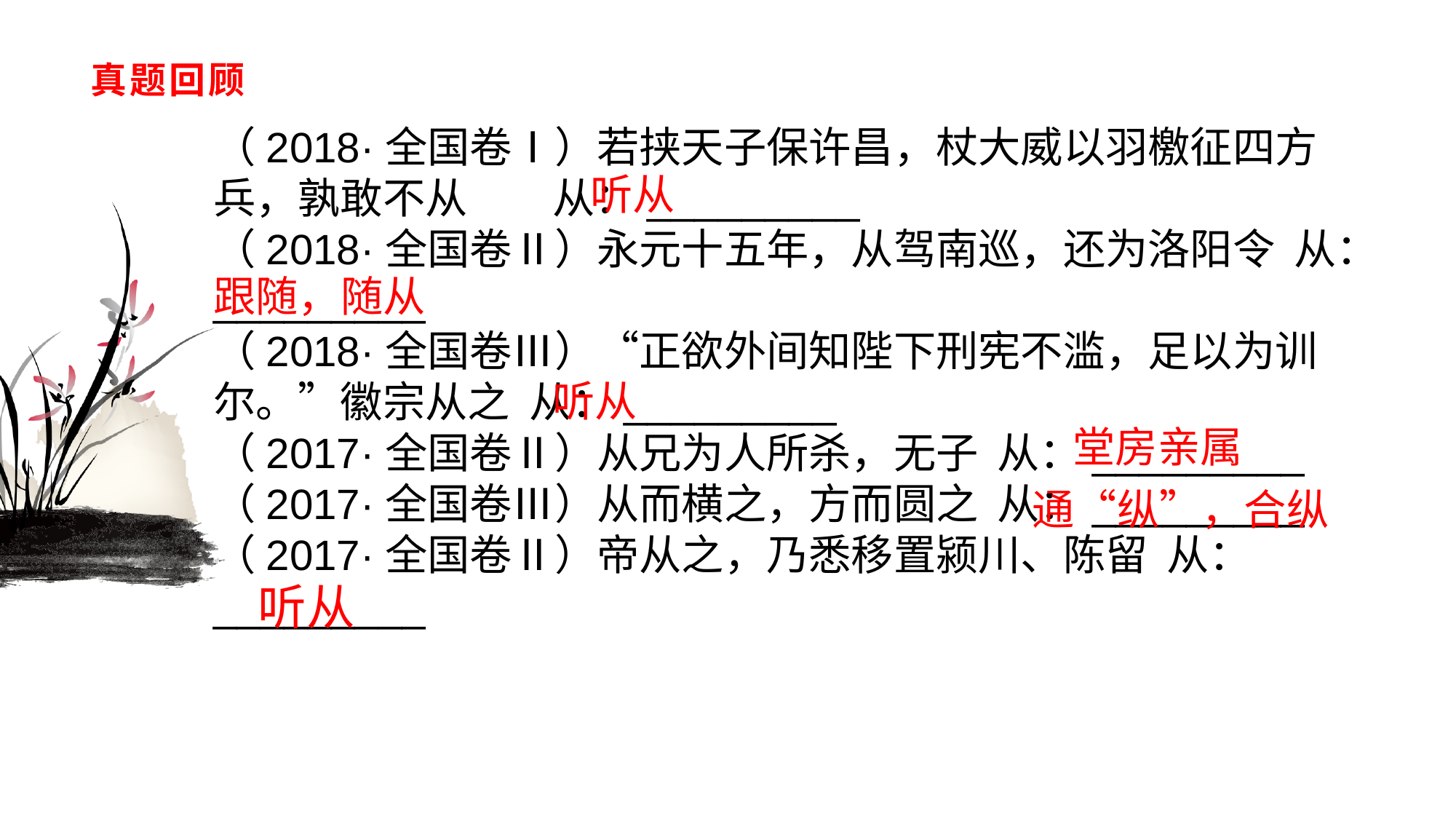

# 真题回顾
（2018·全国卷Ⅰ）若挟天子保许昌，杖大威以羽檄征四方兵，孰敢不从　　从：_________（2018·全国卷Ⅱ）永元十五年，从驾南巡，还为洛阳令  从：_________（2018·全国卷Ⅲ）“正欲外间知陛下刑宪不滥，足以为训尔。”徽宗从之  从：_________（2017·全国卷Ⅱ）从兄为人所杀，无子  从：_________（2017·全国卷Ⅲ）从而横之，方而圆之  从：_________（2017·全国卷Ⅱ）帝从之，乃悉移置颍川、陈留  从：_________
听从
跟随，随从
听从
堂房亲属
通“纵”，合纵
听从